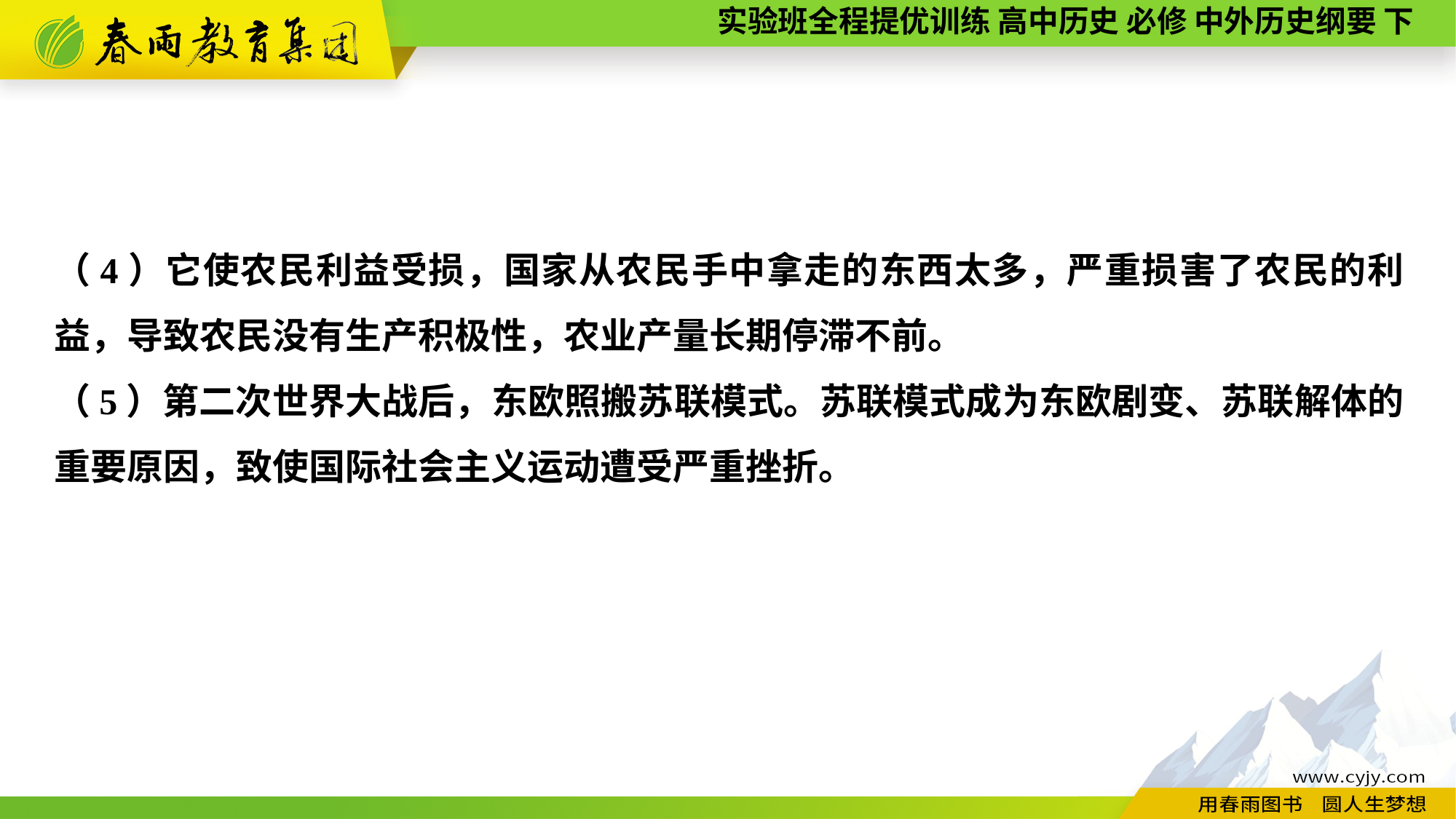

（4）它使农民利益受损，国家从农民手中拿走的东西太多，严重损害了农民的利益，导致农民没有生产积极性，农业产量长期停滞不前。
（5）第二次世界大战后，东欧照搬苏联模式。苏联模式成为东欧剧变、苏联解体的重要原因，致使国际社会主义运动遭受严重挫折。